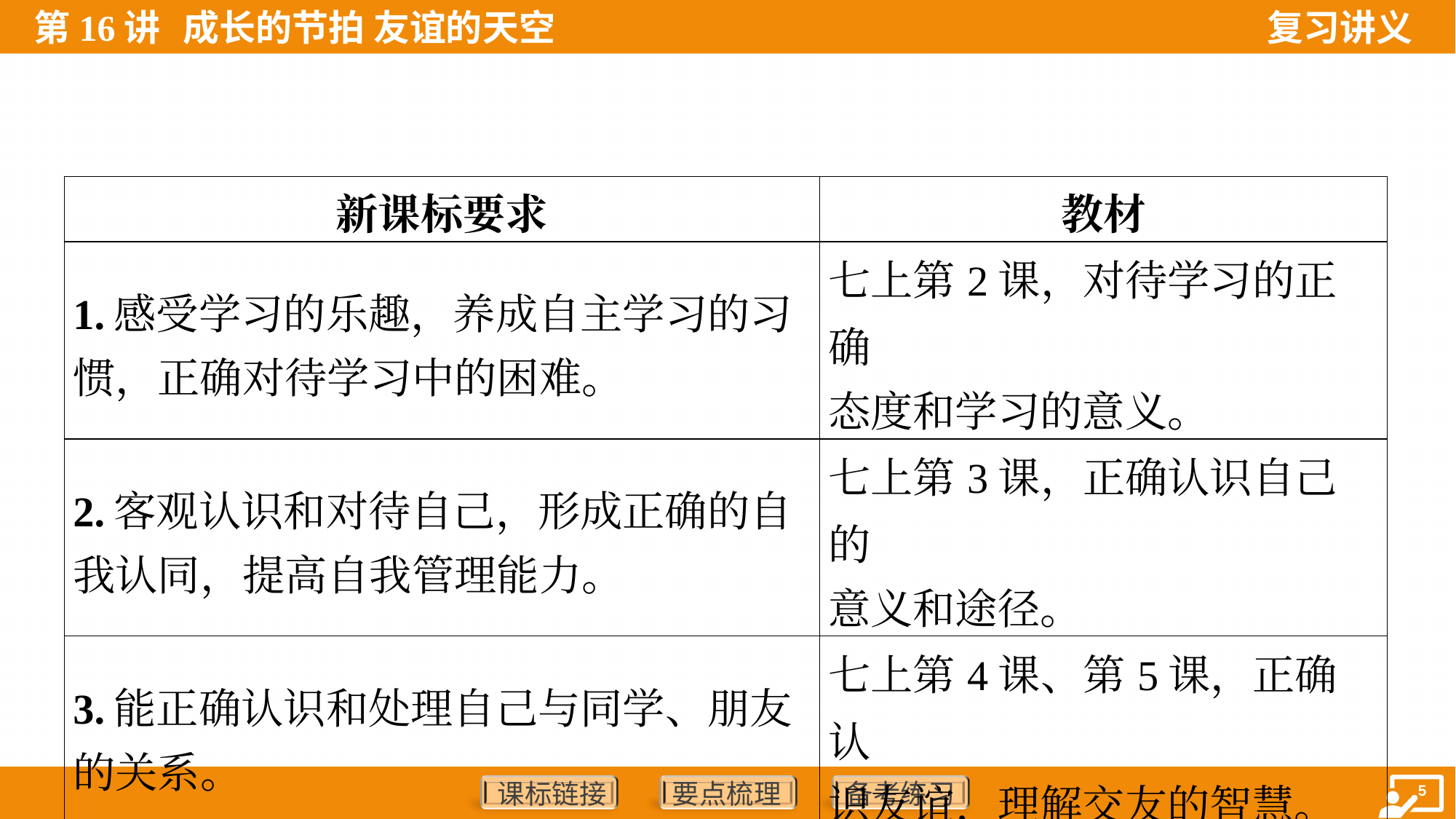

| 新课标要求 | 教材 |
| --- | --- |
| 1.感受学习的乐趣，养成自主学习的习 惯，正确对待学习中的困难。 | 七上第2课，对待学习的正确 态度和学习的意义。 |
| 2.客观认识和对待自己，形成正确的自 我认同，提高自我管理能力。 | 七上第3课，正确认识自己的 意义和途径。 |
| 3.能正确认识和处理自己与同学、朋友 的关系。 | 七上第4课、第5课，正确认 识友谊，理解交友的智慧。 |